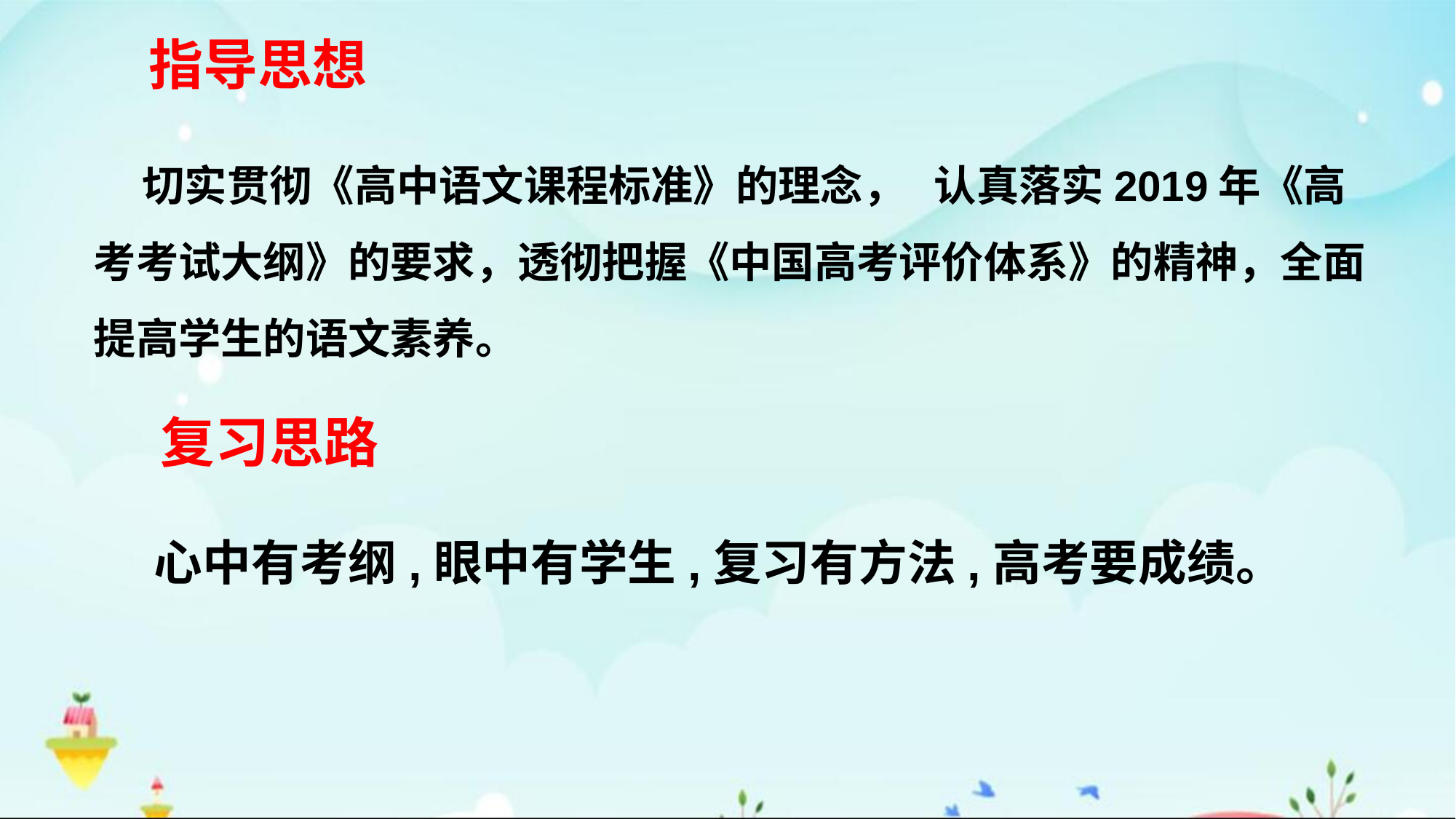

指导思想
    切实贯彻《高中语文课程标准》的理念，   认真落实2019年《高考考试大纲》的要求，透彻把握《中国高考评价体系》的精神，全面提高学生的语文素养。
复习思路
 心中有考纲,眼中有学生,复习有方法,高考要成绩。